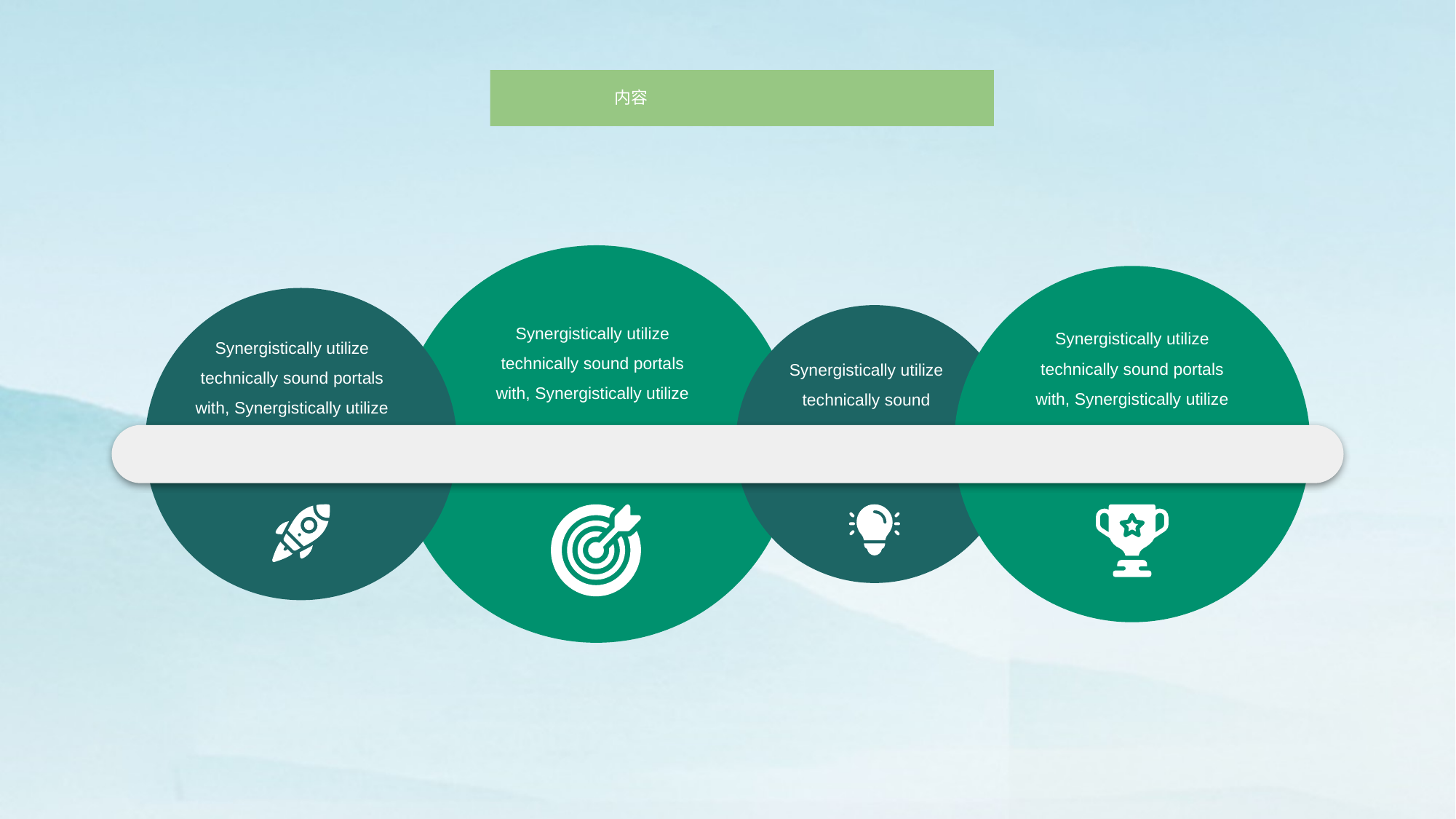

内容

Synergistically utilize technically sound portals with, Synergistically utilize
Synergistically utilize technically sound portals with, Synergistically utilize
Synergistically utilize technically sound portals with, Synergistically utilize
Synergistically utilize technically sound